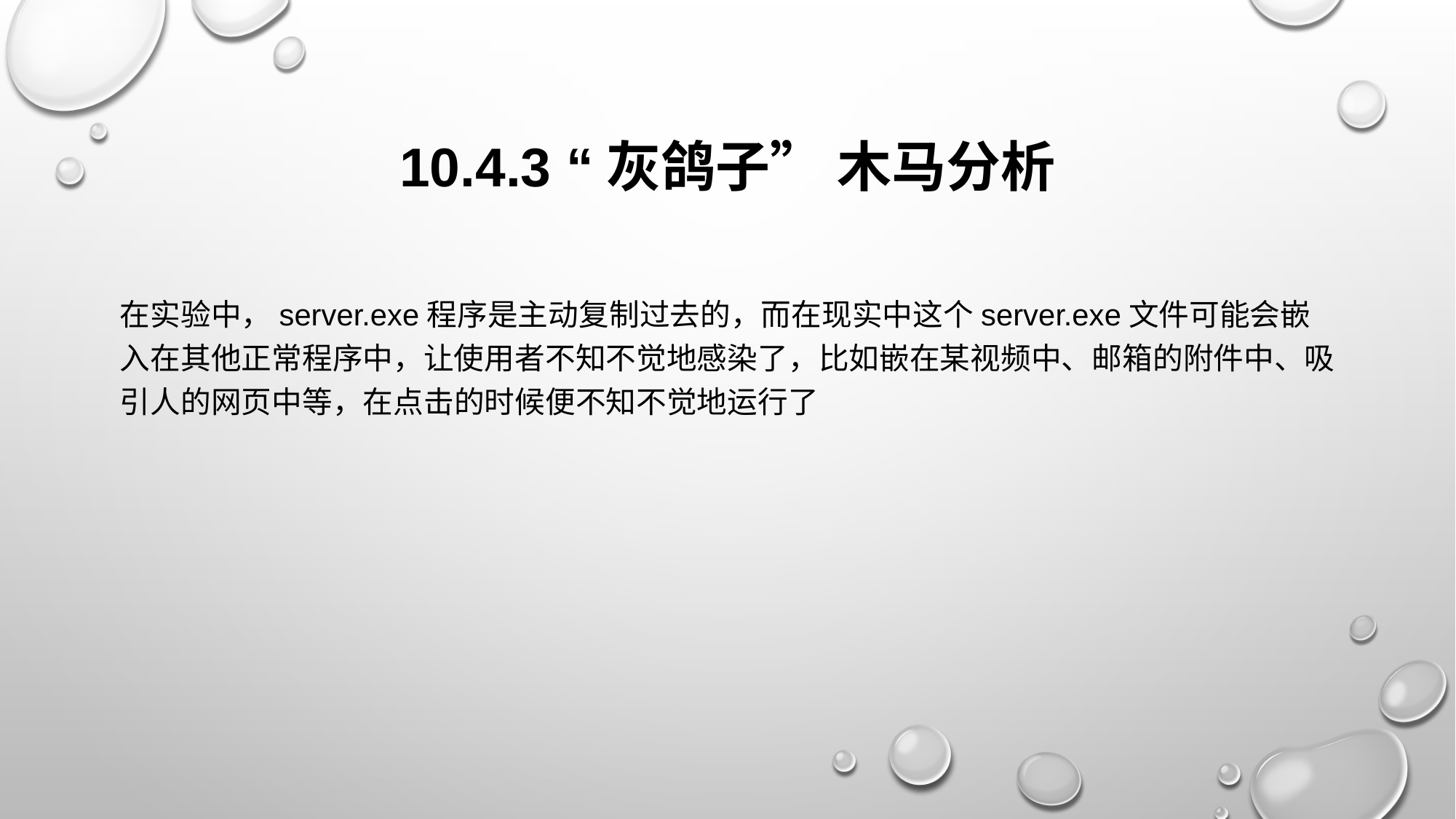

# 10.4.3 “灰鸽子” 木马分析
在实验中，server.exe程序是主动复制过去的，而在现实中这个server.exe文件可能会嵌入在其他正常程序中，让使用者不知不觉地感染了，比如嵌在某视频中、邮箱的附件中、吸引人的网页中等，在点击的时候便不知不觉地运行了